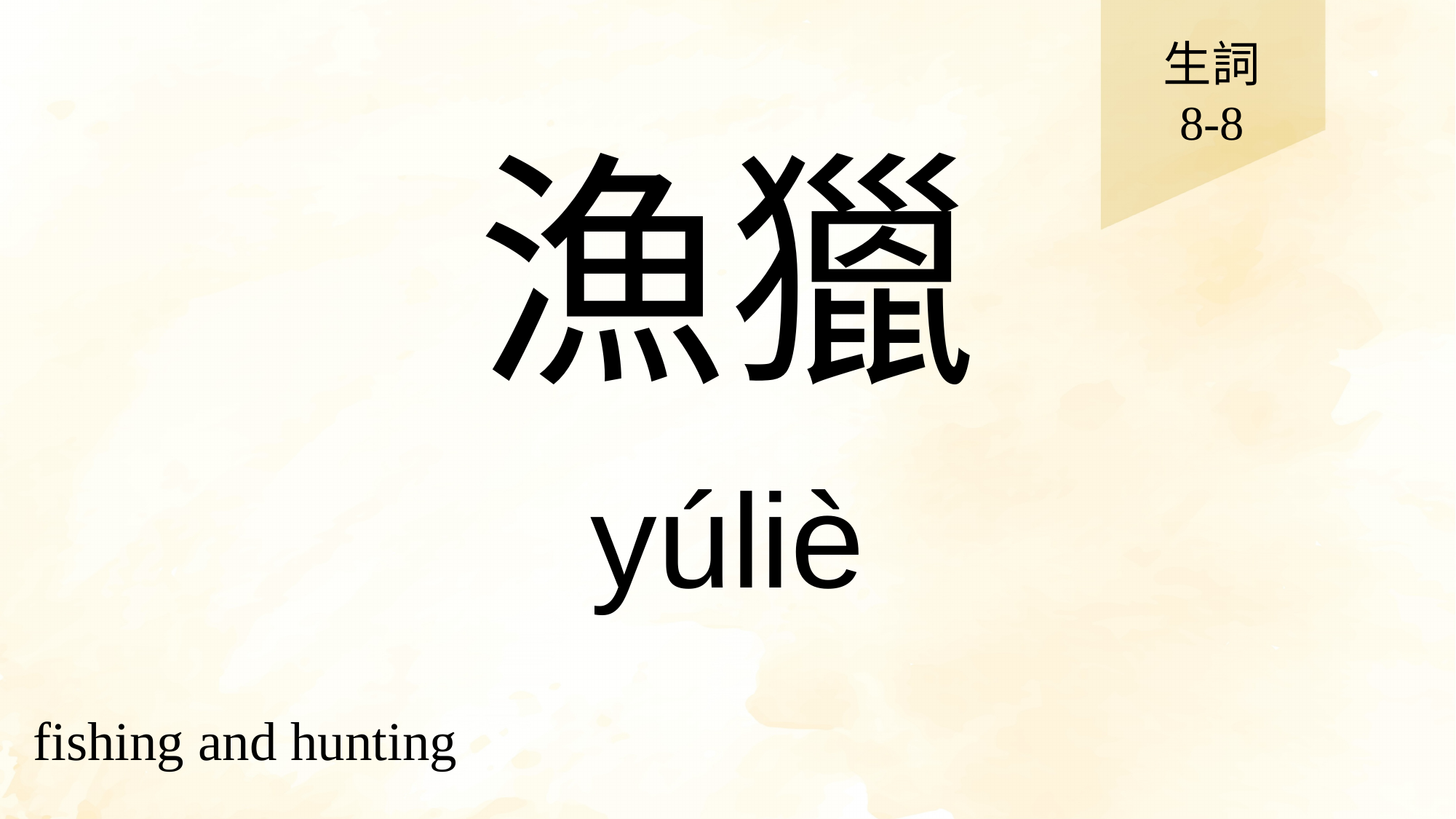

生詞
8-8
# 漁獵
yúliè
fishing and hunting